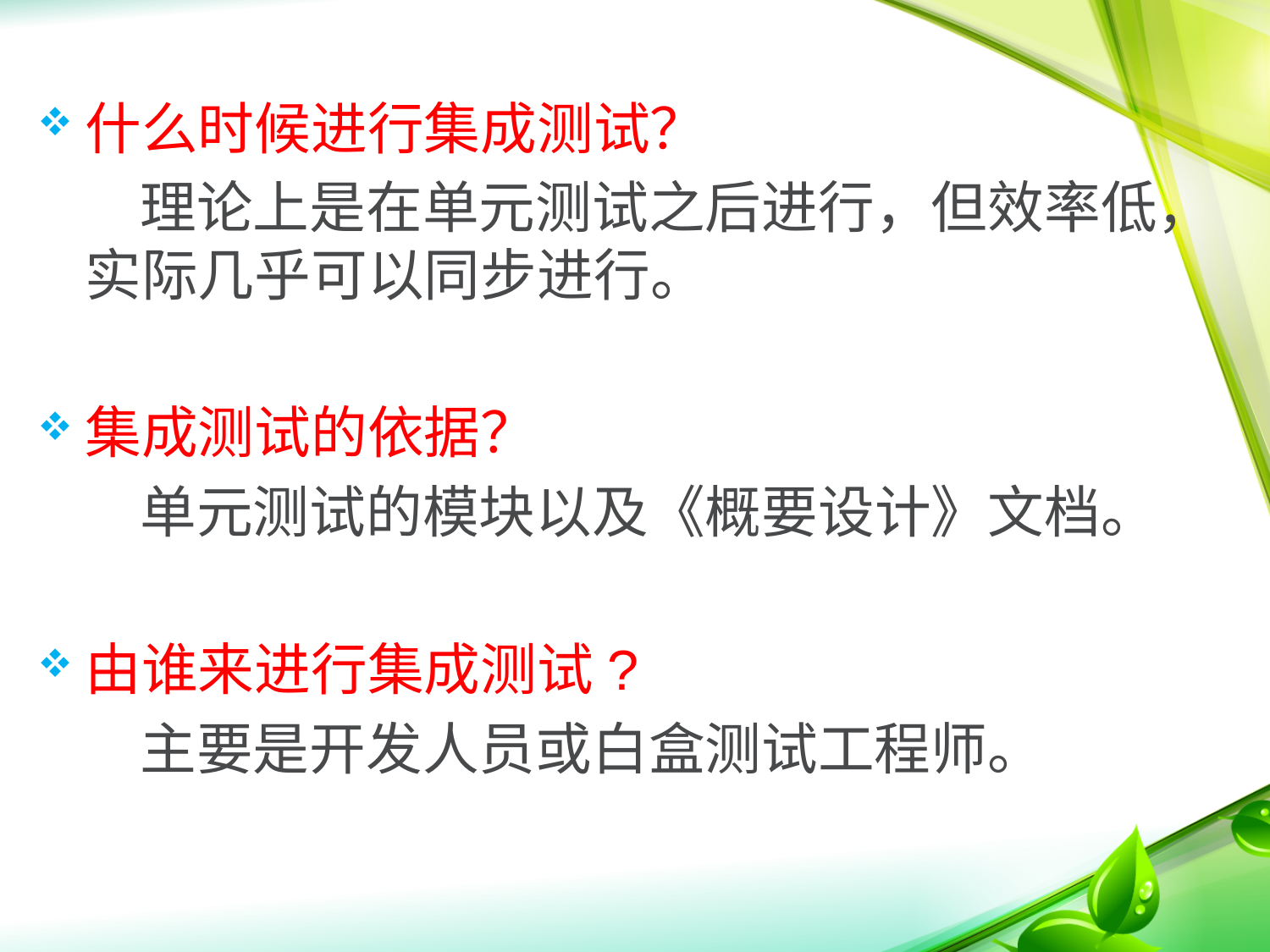

什么时候进行集成测试？
       理论上是在单元测试之后进行，但效率低，实际几乎可以同步进行。

集成测试的依据？
       单元测试的模块以及《概要设计》文档。

由谁来进行集成测试?
       主要是开发人员或白盒测试工程师。